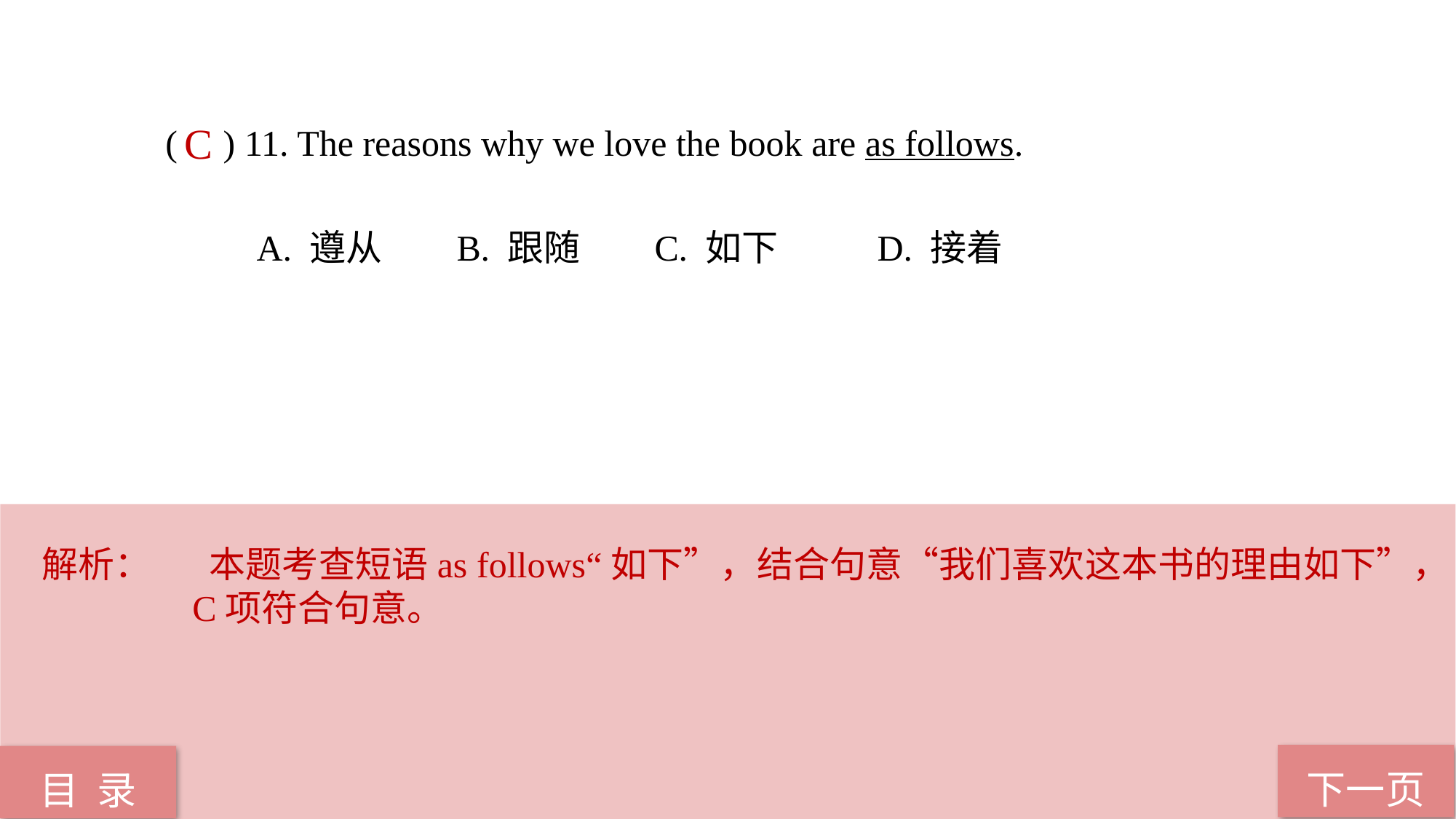

(     ) 11. The reasons why we love the book are as follows.

          A. 遵从        B. 跟随        C. 如下           D. 接着
C
解析：	  本题考查短语as follows“如下”，结合句意“我们喜欢这本书的理由如下”，C项符合句意。